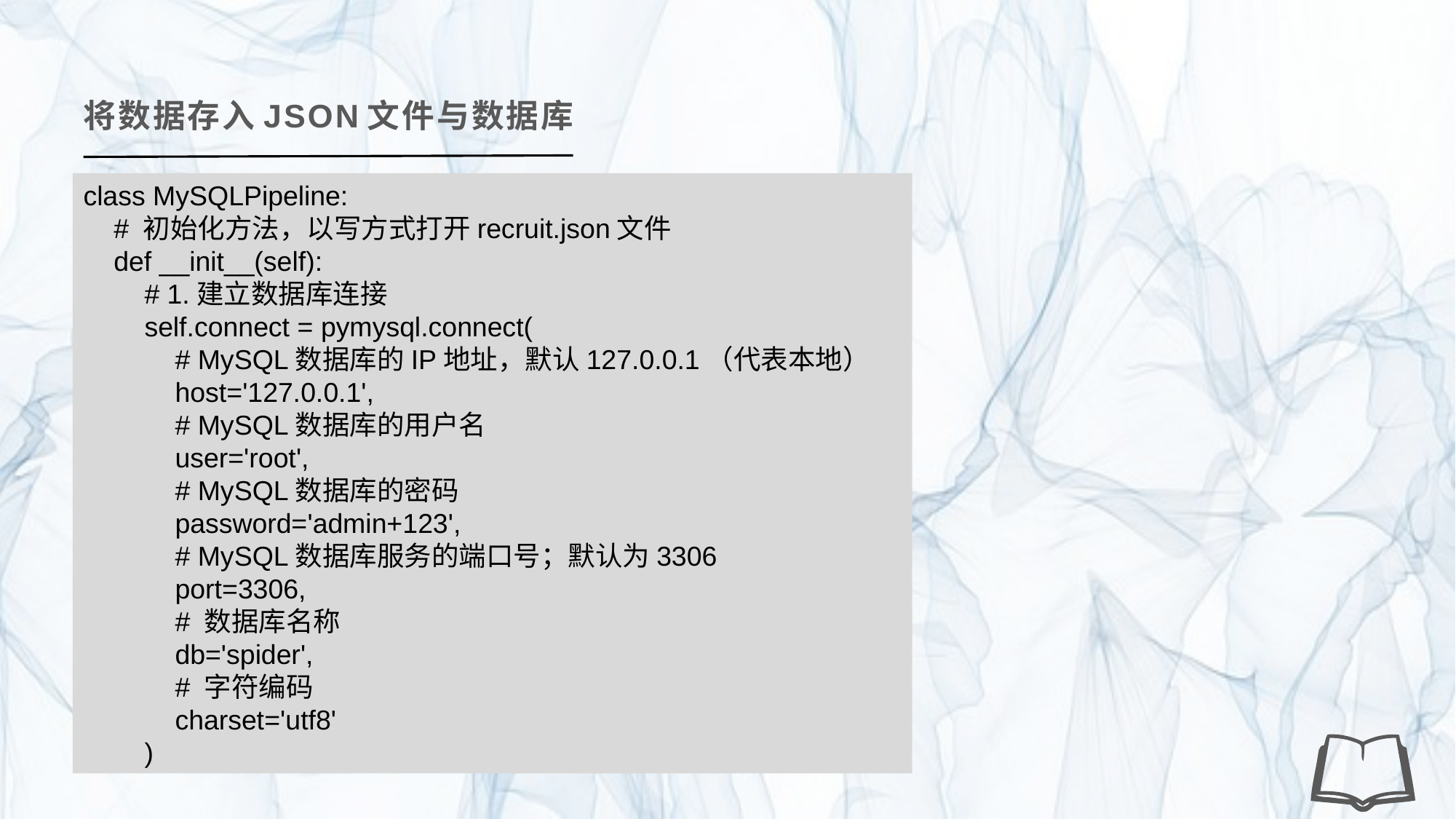

将数据存入JSON文件与数据库
class MySQLPipeline:
    # 初始化方法，以写方式打开recruit.json文件
    def __init__(self):
        # 1.建立数据库连接
        self.connect = pymysql.connect(
            # MySQL数据库的IP地址，默认127.0.0.1（代表本地）
            host='127.0.0.1',
            # MySQL数据库的用户名
            user='root',
            # MySQL数据库的密码
            password='admin+123',
            # MySQL数据库服务的端口号；默认为3306
            port=3306,
            # 数据库名称
            db='spider',
            # 字符编码
            charset='utf8'
        )

11